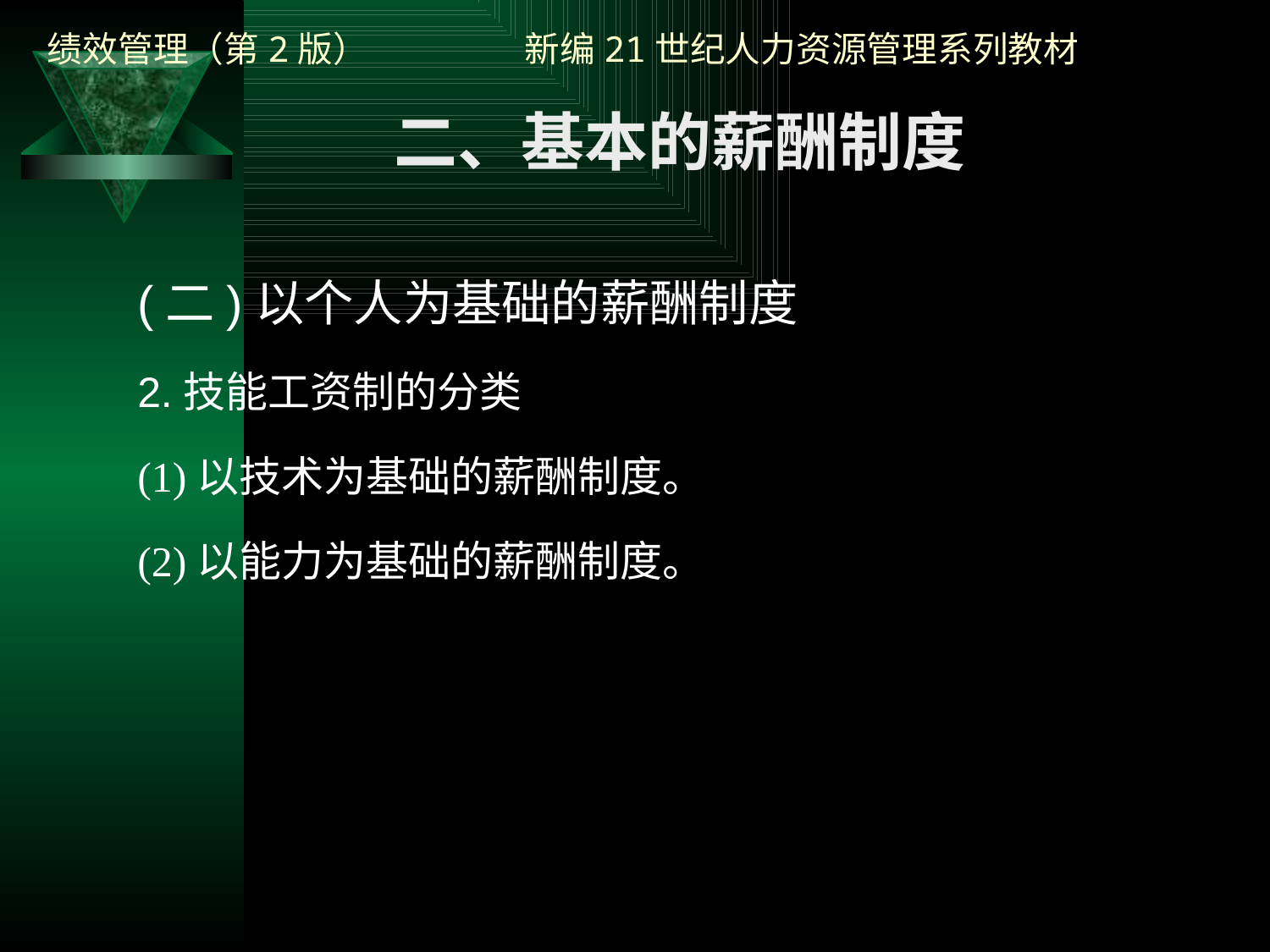

二、基本的薪酬制度
(二)以个人为基础的薪酬制度
2.技能工资制的分类
(1)以技术为基础的薪酬制度。
(2)以能力为基础的薪酬制度。